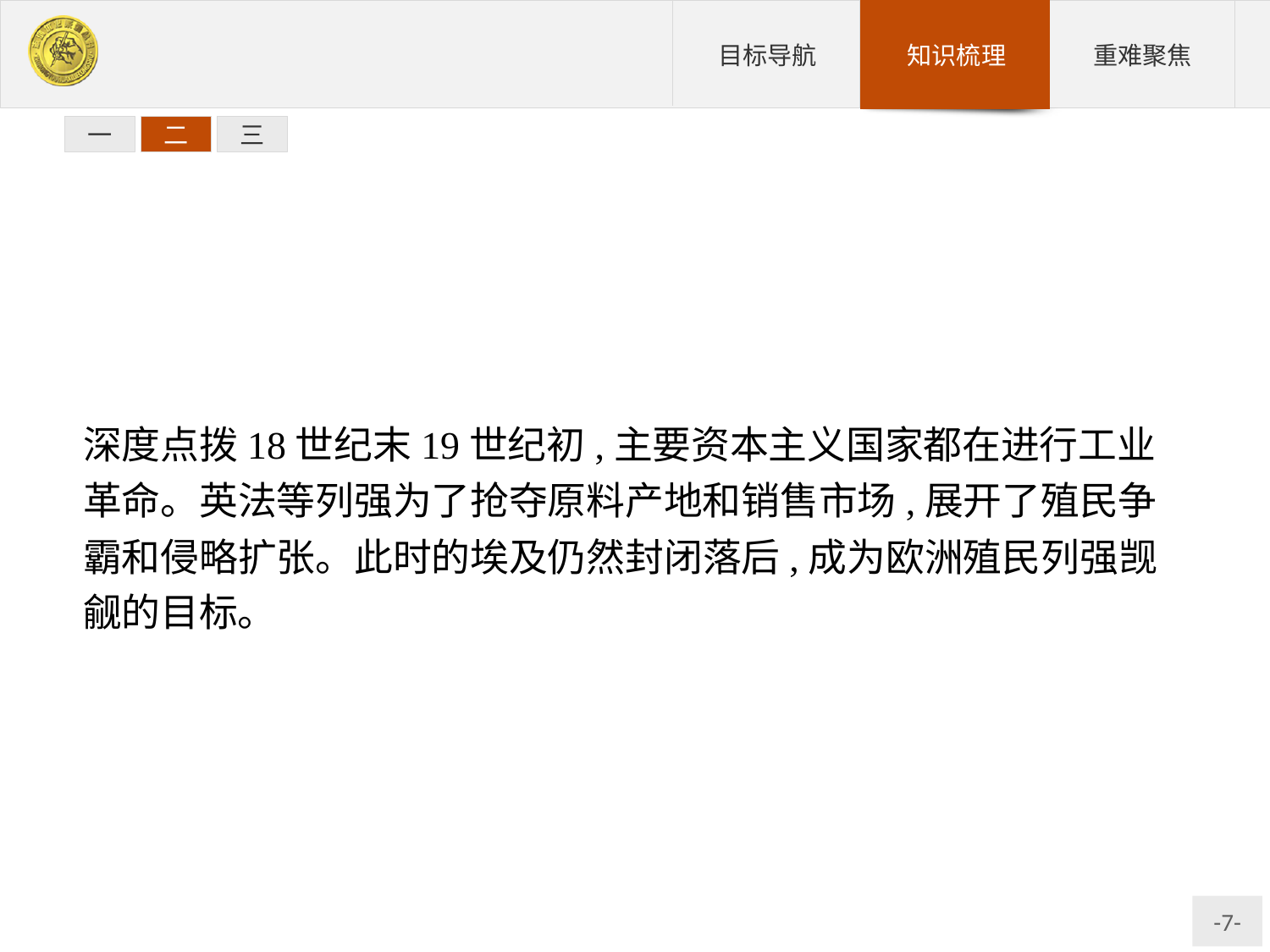

一
二
三
深度点拨18世纪末19世纪初,主要资本主义国家都在进行工业革命。英法等列强为了抢夺原料产地和销售市场,展开了殖民争霸和侵略扩张。此时的埃及仍然封闭落后,成为欧洲殖民列强觊觎的目标。